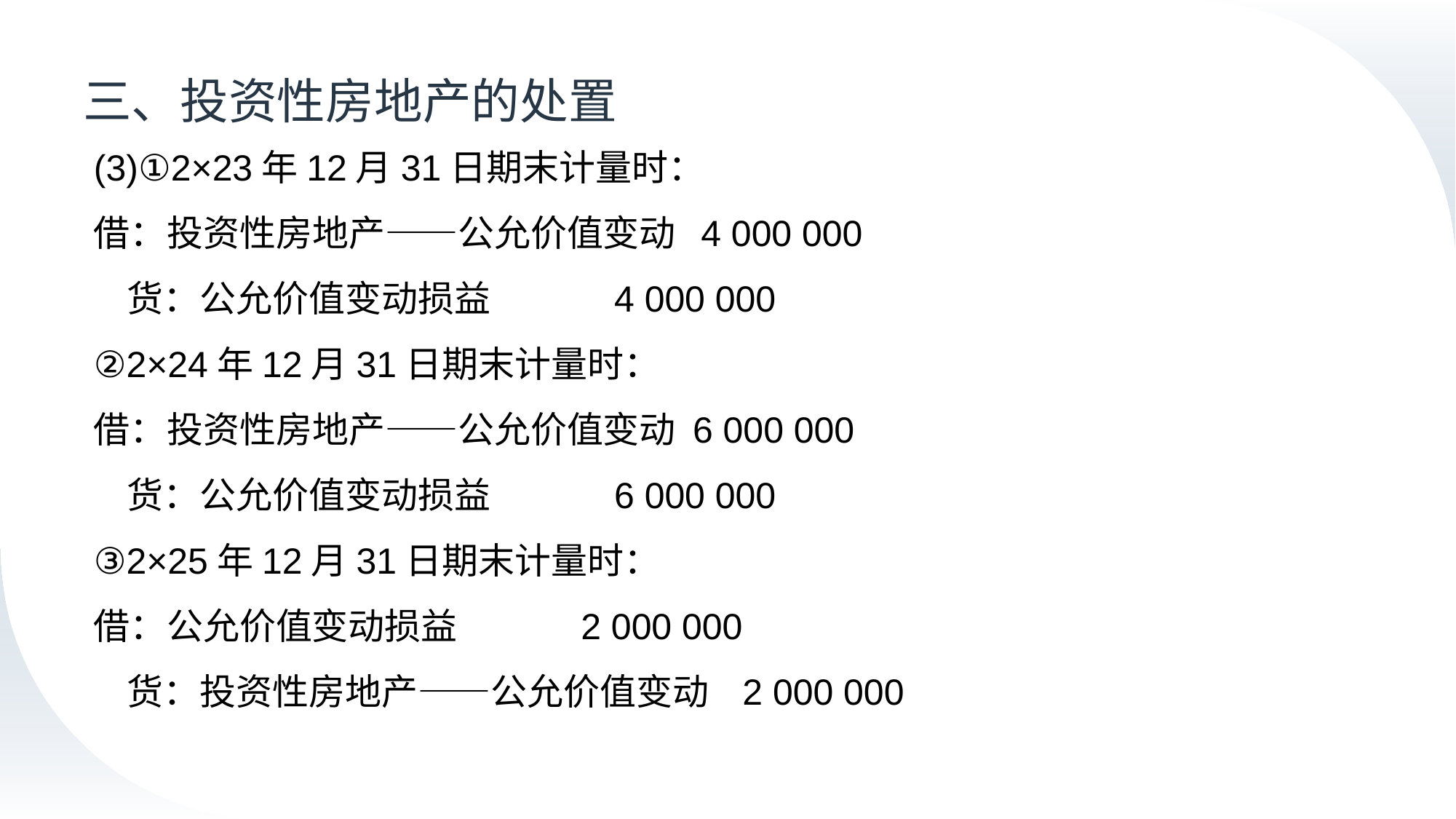

# 三、投资性房地产的处置
(3)①2×23年12月31日期末计量时：
借：投资性房地产——公允价值变动  4 000 000
   货：公允价值变动损益              4 000 000
②2×24年12月31日期末计量时：
借：投资性房地产——公允价值变动 6 000 000
   货：公允价值变动损益              6 000 000
③2×25年12月31日期末计量时：
借：公允价值变动损益              2 000 000
   货：投资性房地产——公允价值变动   2 000 000